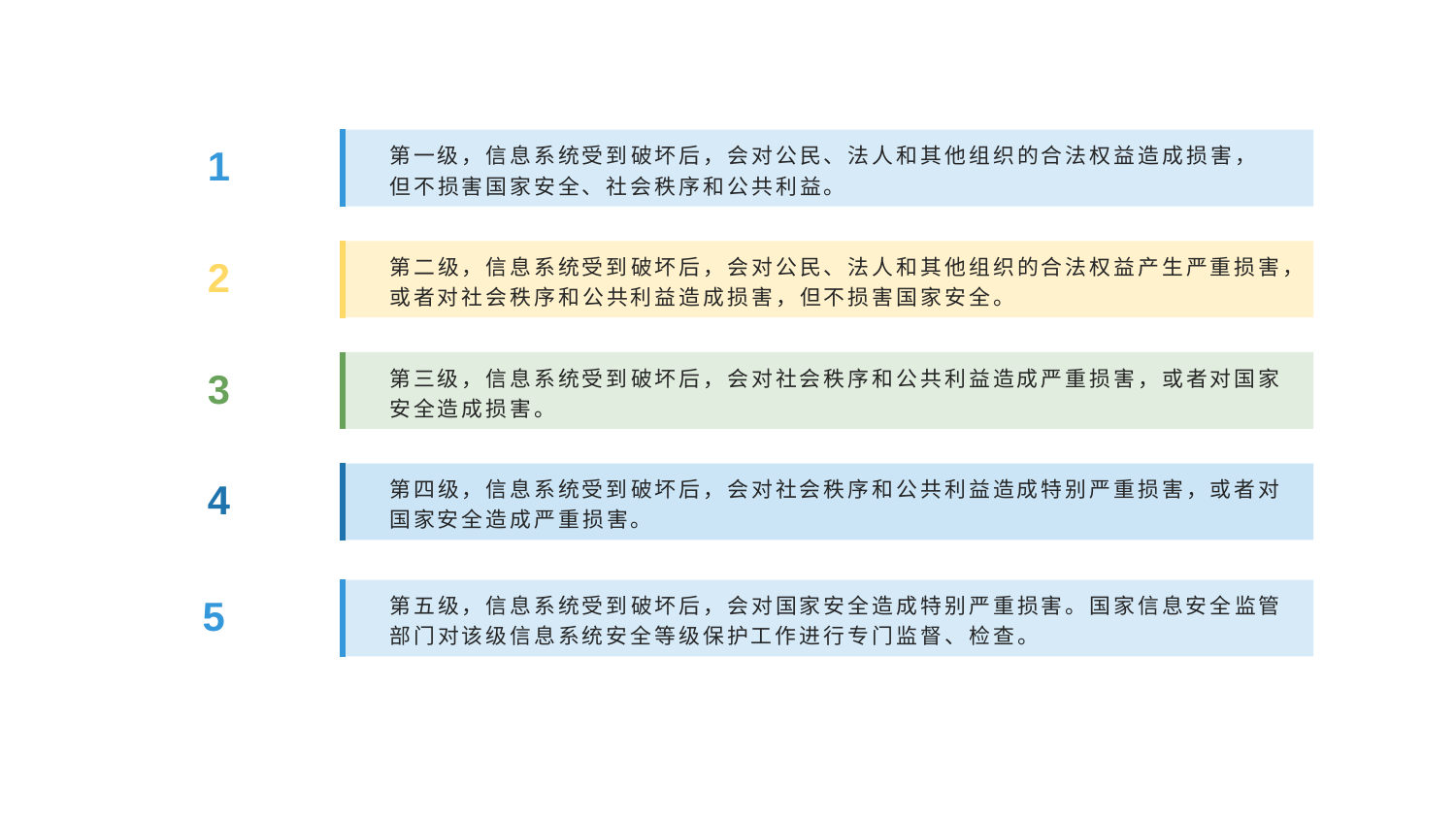

第一级，信息系统受到破坏后，会对公民、法人和其他组织的合法权益造成损害，
但不损害国家安全、社会秩序和公共利益。

1
第二级，信息系统受到破坏后，会对公民、法人和其他组织的合法权益产生严重损害，或者对社会秩序和公共利益造成损害，但不损害国家安全。

2
第三级，信息系统受到破坏后，会对社会秩序和公共利益造成严重损害，或者对国家安全造成损害。

3
第四级，信息系统受到破坏后，会对社会秩序和公共利益造成特别严重损害，或者对国家安全造成严重损害。

4
第五级，信息系统受到破坏后，会对国家安全造成特别严重损害。国家信息安全监管部门对该级信息系统安全等级保护工作进行专门监督、检查。

5